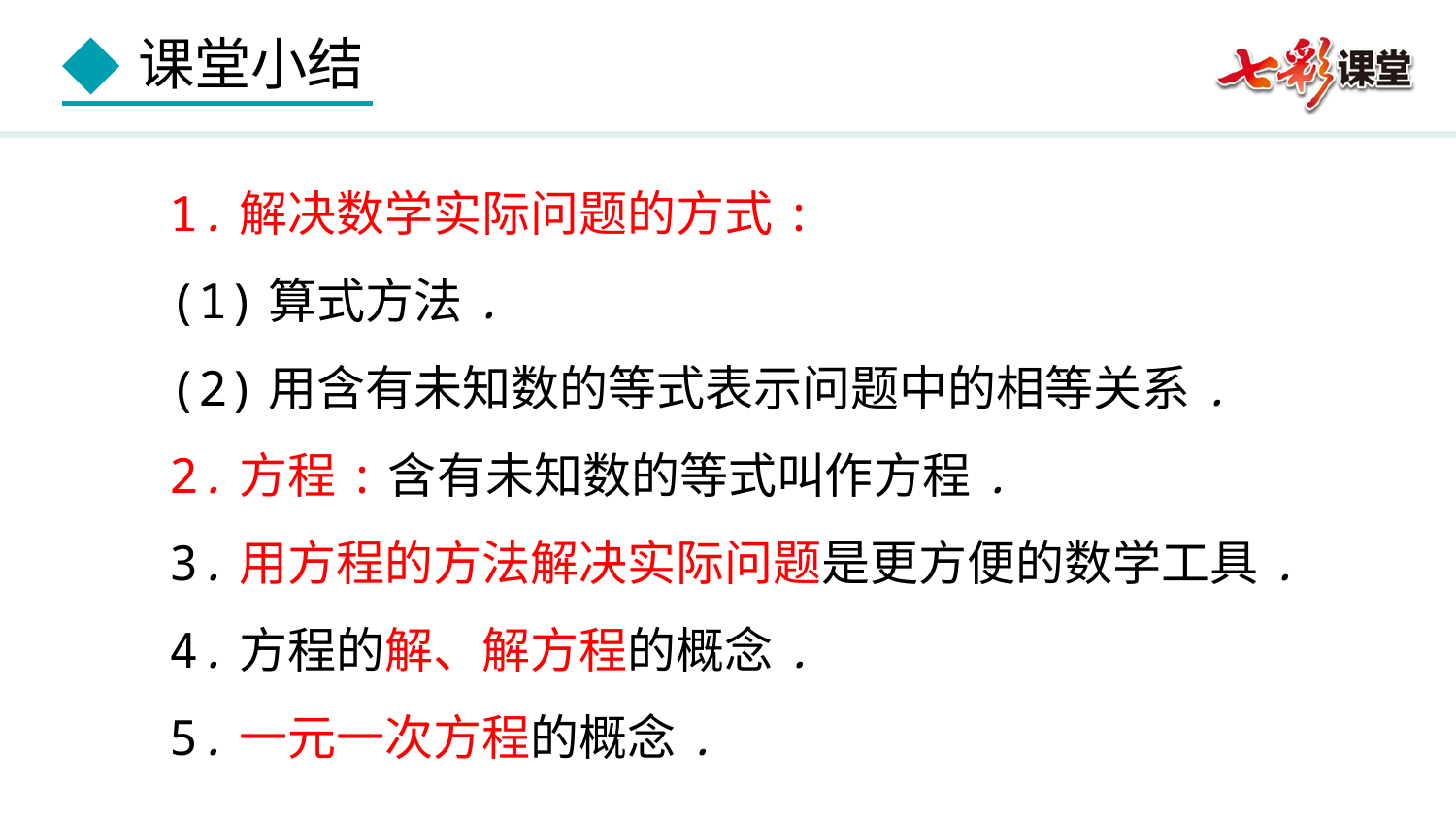

1.解决数学实际问题的方式:
(1)算式方法.
(2)用含有未知数的等式表示问题中的相等关系.
2.方程:含有未知数的等式叫作方程.
3.用方程的方法解决实际问题是更方便的数学工具.
4.方程的解、解方程的概念.
5.一元一次方程的概念.